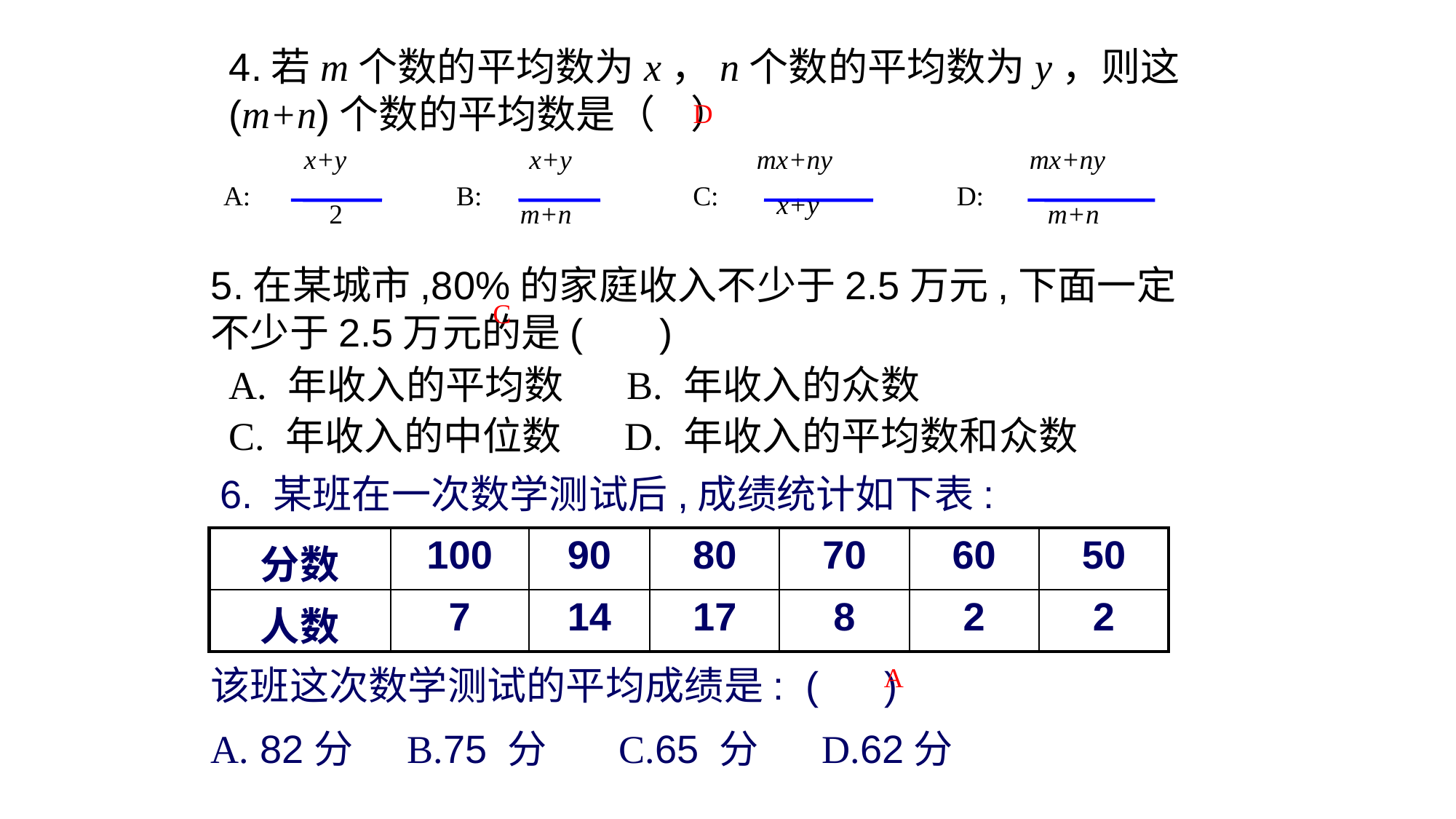

4.若m个数的平均数为x，n个数的平均数为y，则这(m+n)个数的平均数是（    ）
  x+y
2

 A:
x+y
B:
m+n

mx+ny
C:
x+y

mx+ny
D:
m+n

D
5.在某城市,80%的家庭收入不少于2.5万元,下面一定不少于2.5万元的是(       )
C
A. 年收入的平均数      B. 年收入的众数
C. 年收入的中位数      D. 年收入的平均数和众数
6. 某班在一次数学测试后,成绩统计如下表:
| 分数 | 100 | 90 | 80 | 70 | 60 | 50 |
| --- | --- | --- | --- | --- | --- | --- |
| 人数 | 7 | 14 | 17 | 8 | 2 | 2 |
该班这次数学测试的平均成绩是:  (      )
A
A. 82分     B.75 分       C.65 分      D.62分